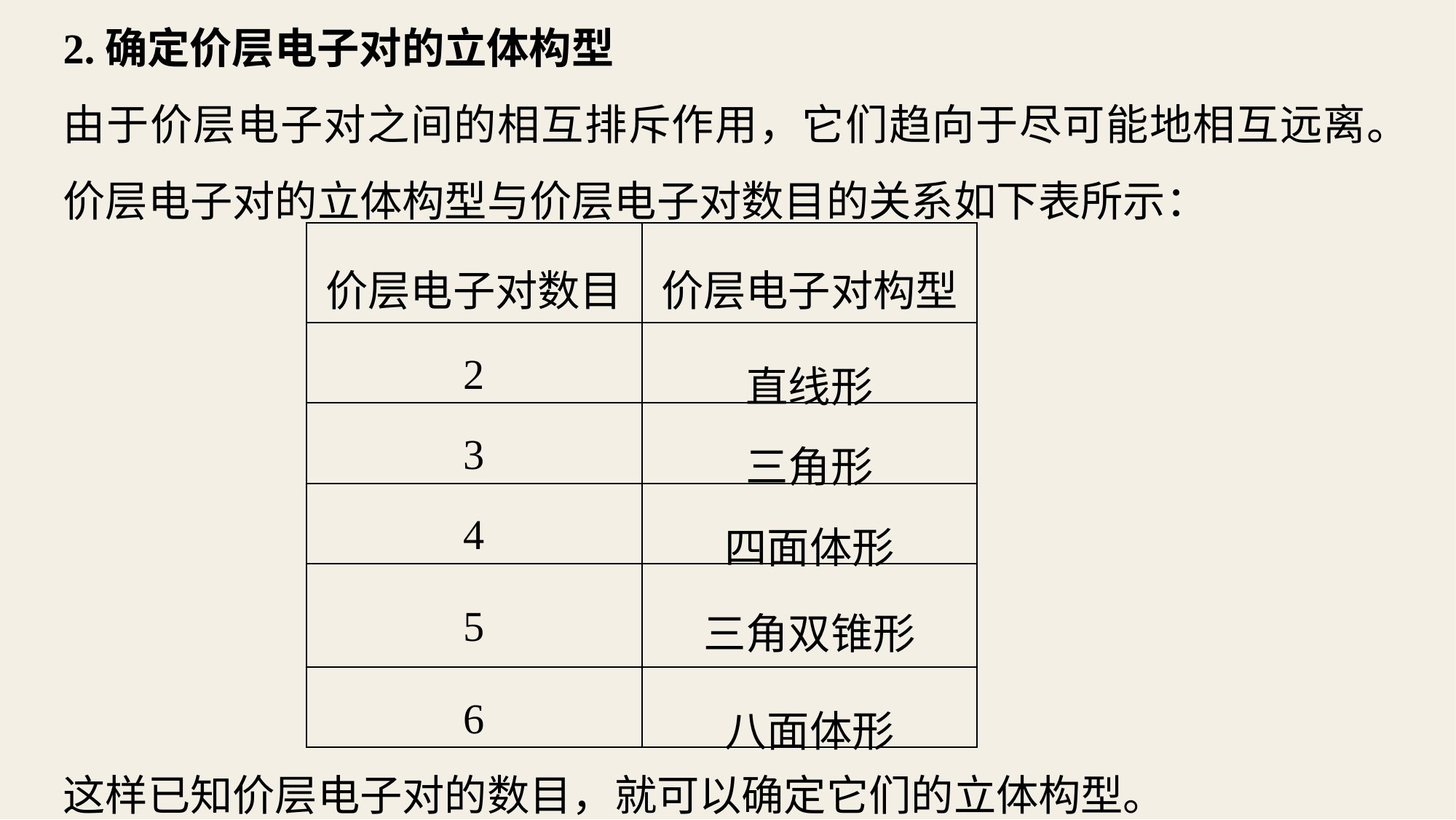

2.确定价层电子对的立体构型
由于价层电子对之间的相互排斥作用，它们趋向于尽可能地相互远离。价层电子对的立体构型与价层电子对数目的关系如下表所示：
| 价层电子对数目 | 价层电子对构型 |
| --- | --- |
| 2 | 直线形 |
| 3 | 三角形 |
| 4 | 四面体形 |
| 5 | 三角双锥形 |
| 6 | 八面体形 |
这样已知价层电子对的数目，就可以确定它们的立体构型。